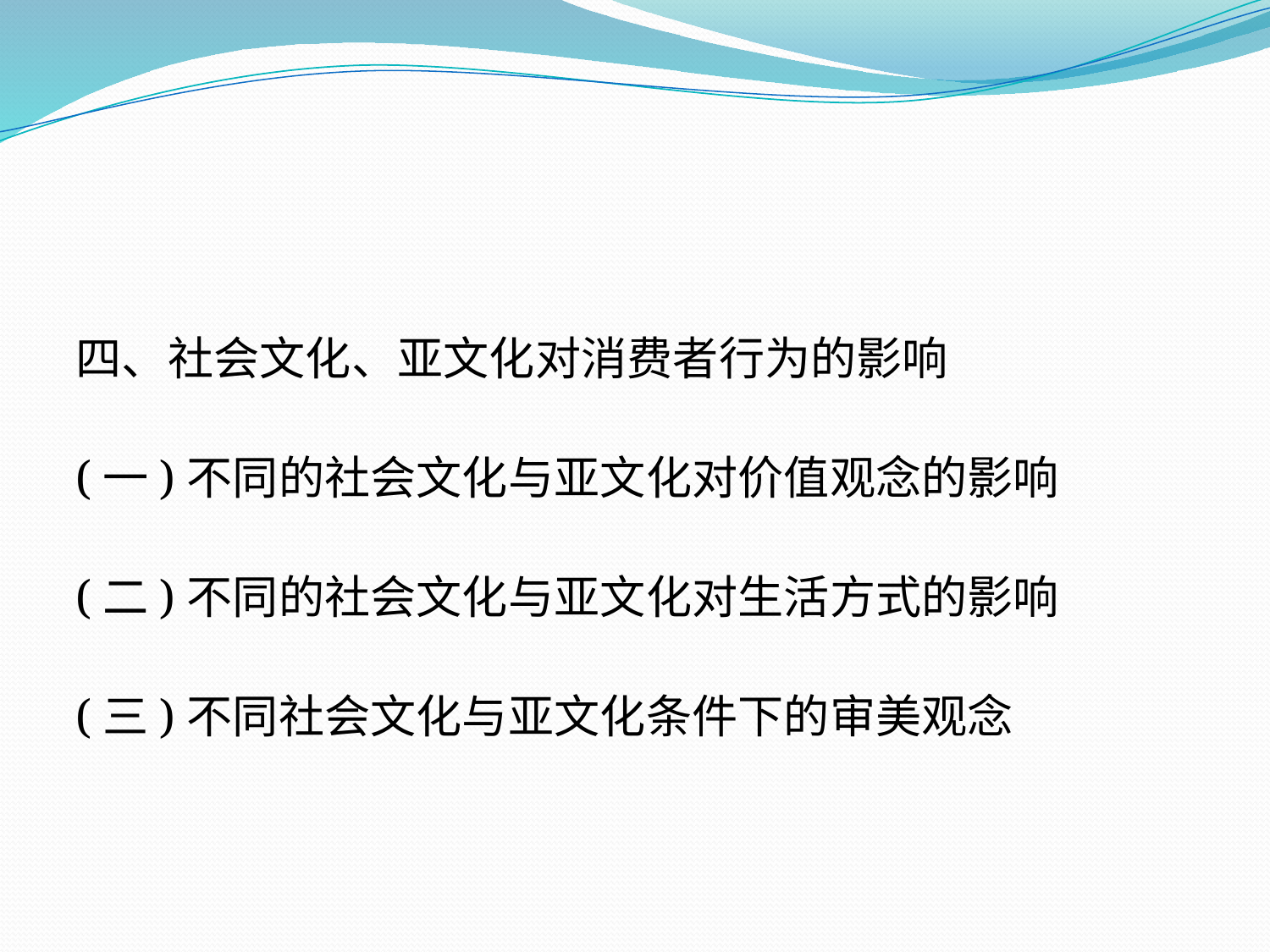

四、社会文化、亚文化对消费者行为的影响
(一)不同的社会文化与亚文化对价值观念的影响
(二)不同的社会文化与亚文化对生活方式的影响
(三)不同社会文化与亚文化条件下的审美观念